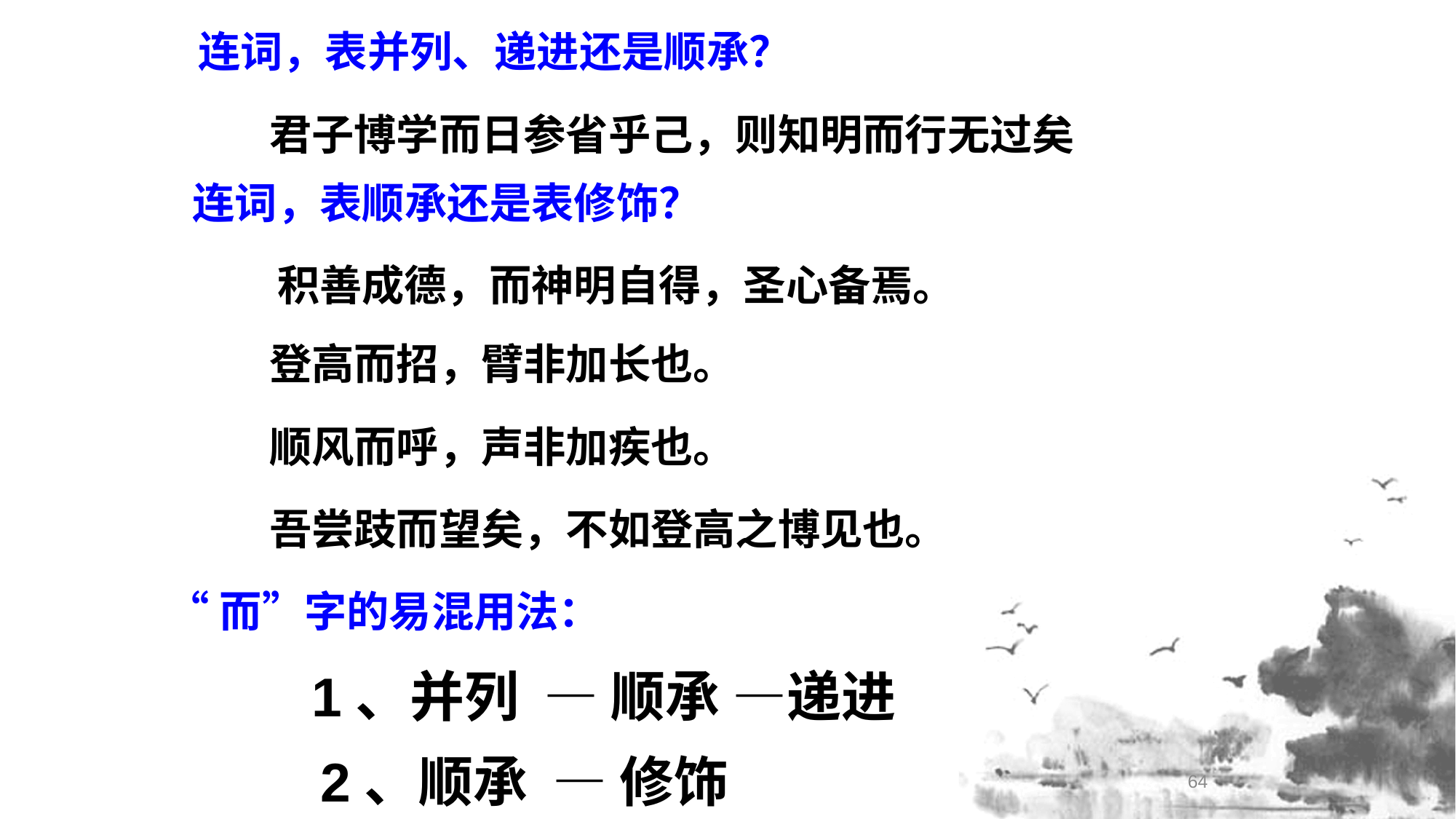

连词，表并列、递进还是顺承？
君子博学而日参省乎己，则知明而行无过矣
连词，表顺承还是表修饰？
积善成德，而神明自得，圣心备焉。
登高而招，臂非加长也。
顺风而呼，声非加疾也。
吾尝跂而望矣，不如登高之博见也。
“而”字的易混用法：
1、并列  — 顺承 —递进
2、顺承  — 修饰
64